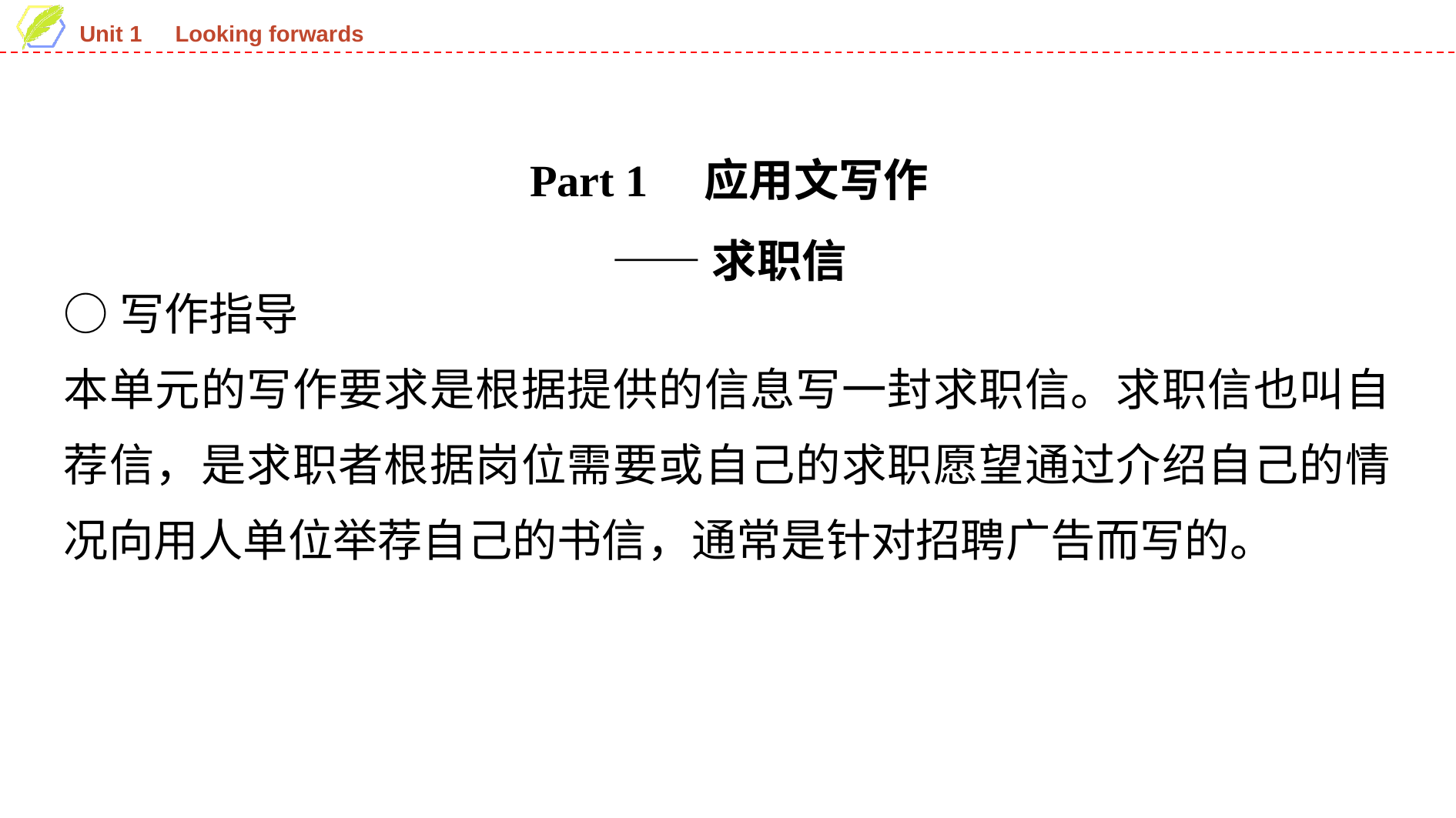

Part 1　应用文写作
——求职信
○写作指导
本单元的写作要求是根据提供的信息写一封求职信。求职信也叫自荐信，是求职者根据岗位需要或自己的求职愿望通过介绍自己的情况向用人单位举荐自己的书信，通常是针对招聘广告而写的。